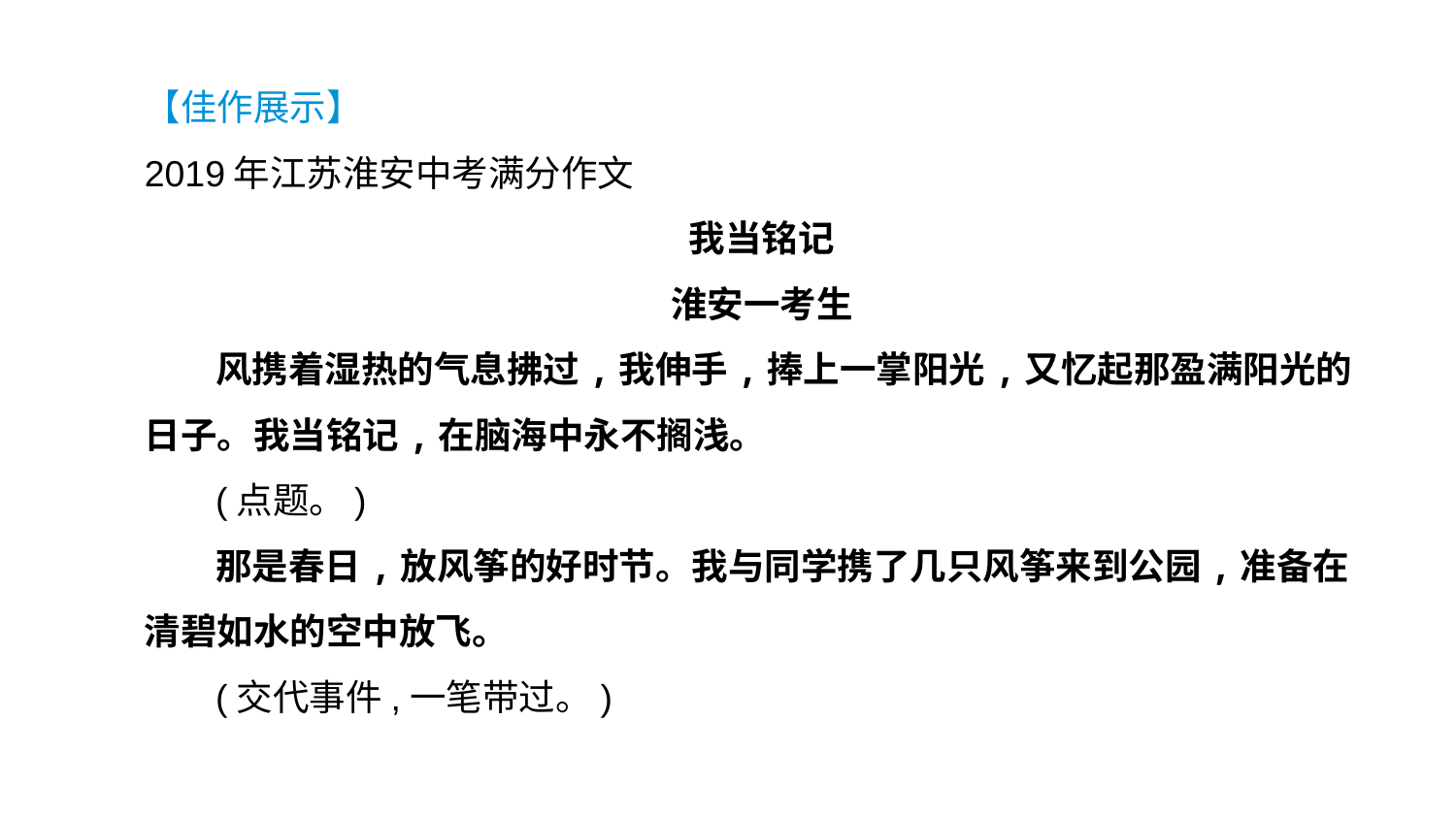

【佳作展示】
2019年江苏淮安中考满分作文
我当铭记
淮安一考生
风携着湿热的气息拂过,我伸手,捧上一掌阳光,又忆起那盈满阳光的日子。我当铭记,在脑海中永不搁浅。
(点题。)
那是春日,放风筝的好时节。我与同学携了几只风筝来到公园,准备在清碧如水的空中放飞。
(交代事件,一笔带过。)